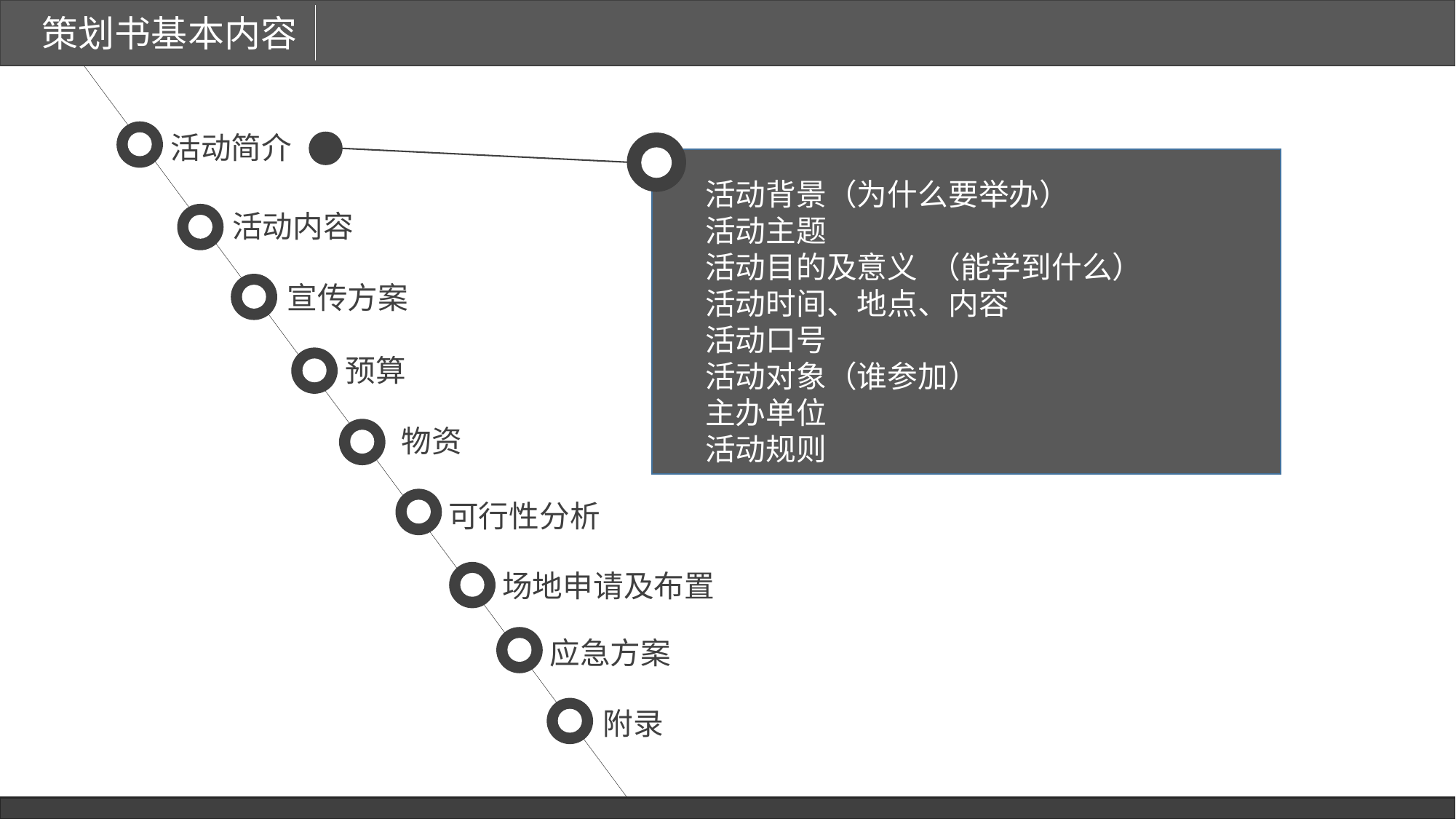

策划书基本内容

活动简介

活动背景（为什么要举办）
活动主题
活动目的及意义	 （能学到什么）
活动时间、地点、内容
活动口号
活动对象（谁参加）
主办单位
活动规则
活动内容

宣传方案

预算

物资

可行性分析
场地申请及布置

应急方案

附录